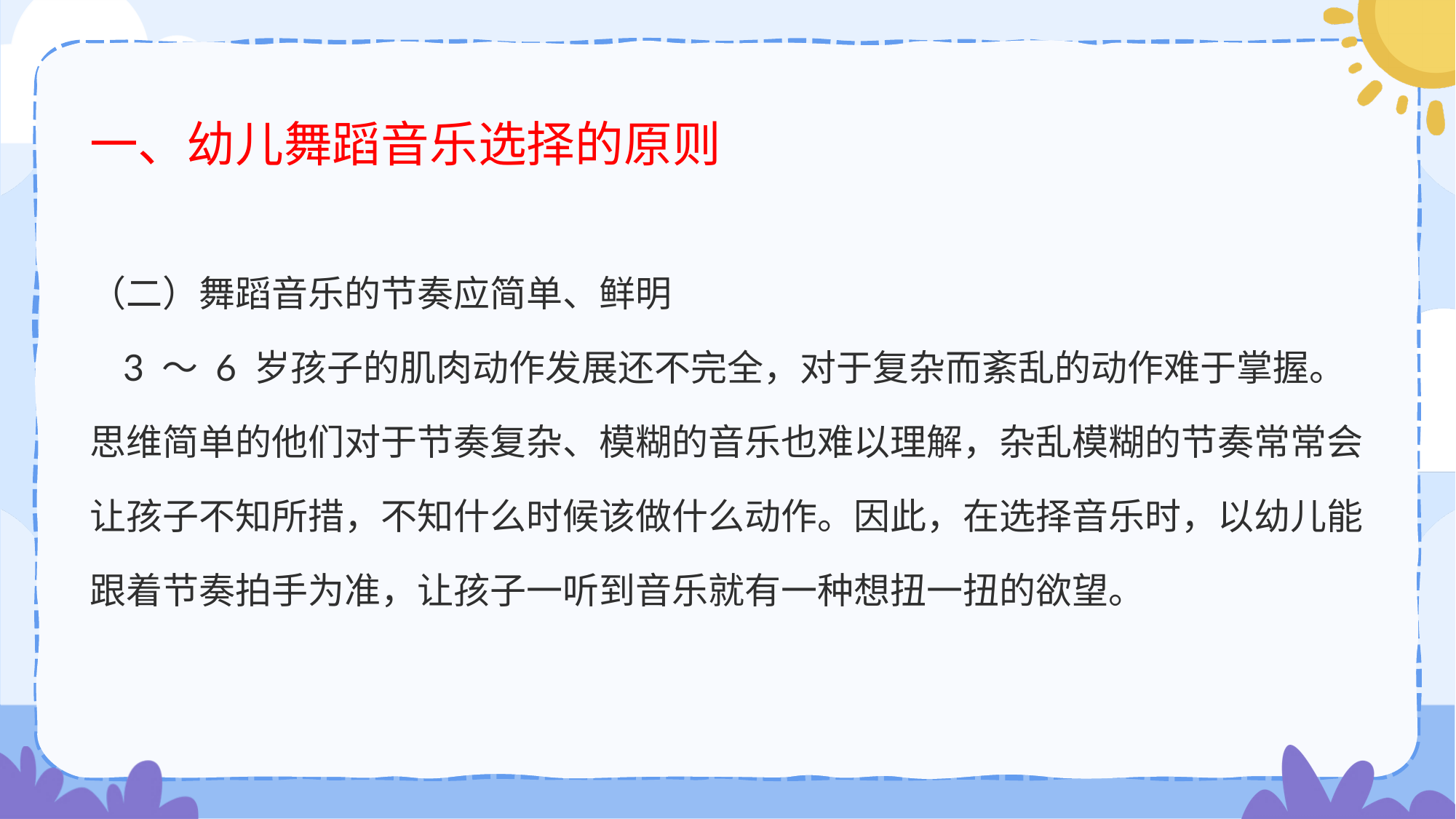

# 一、幼儿舞蹈音乐选择的原则
（二）舞蹈音乐的节奏应简单、鲜明
   3 ～ 6 岁孩子的肌肉动作发展还不完全，对于复杂而紊乱的动作难于掌握。思维简单的他们对于节奏复杂、模糊的音乐也难以理解，杂乱模糊的节奏常常会让孩子不知所措，不知什么时候该做什么动作。因此，在选择音乐时，以幼儿能跟着节奏拍手为准，让孩子一听到音乐就有一种想扭一扭的欲望。